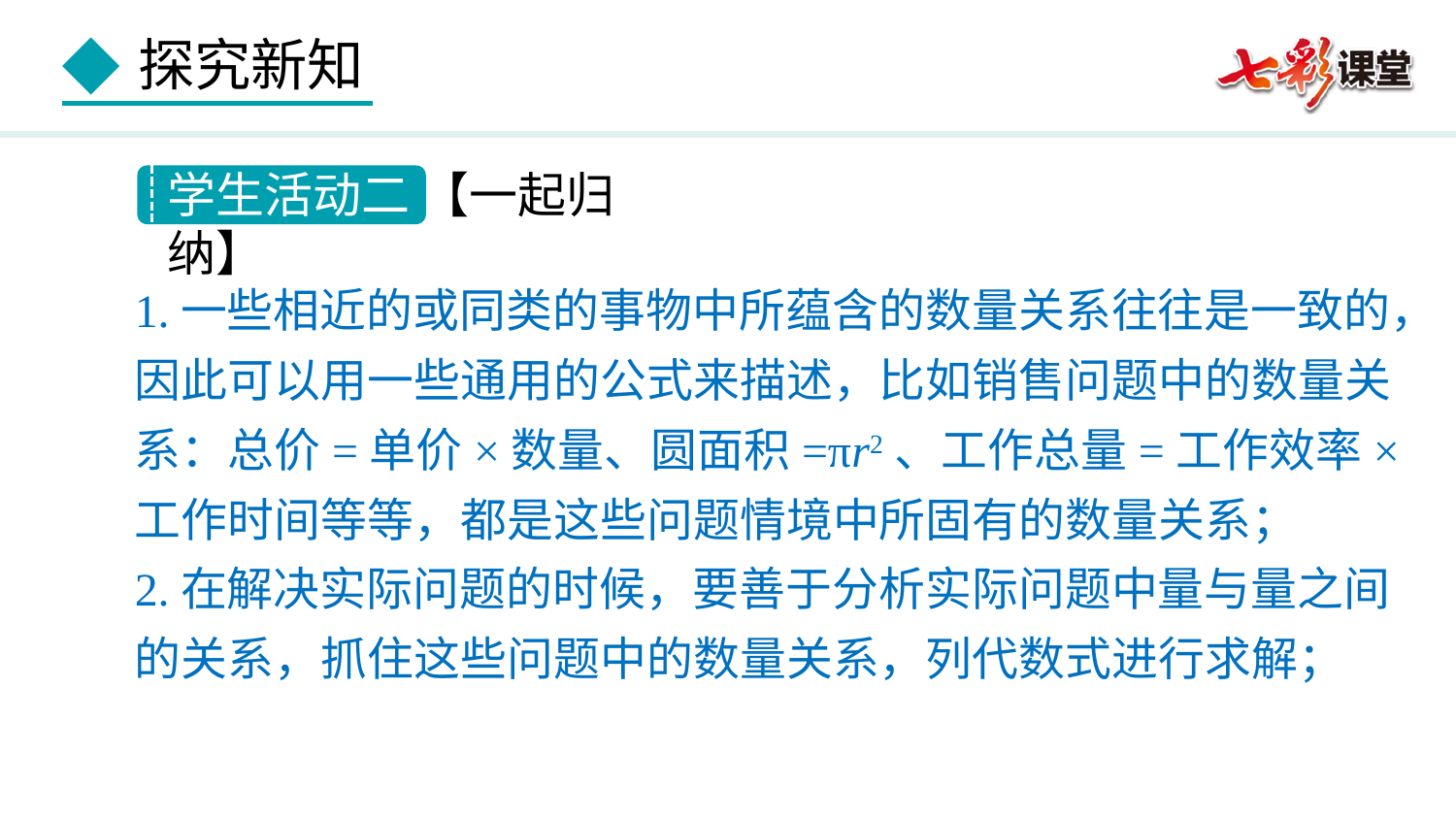

学生活动二 【一起归纳】

1.一些相近的或同类的事物中所蕴含的数量关系往往是一致的，因此可以用一些通用的公式来描述，比如销售问题中的数量关系：总价=单价×数量、圆面积=πr2、工作总量=工作效率×工作时间等等，都是这些问题情境中所固有的数量关系；
2.在解决实际问题的时候，要善于分析实际问题中量与量之间的关系，抓住这些问题中的数量关系，列代数式进行求解；